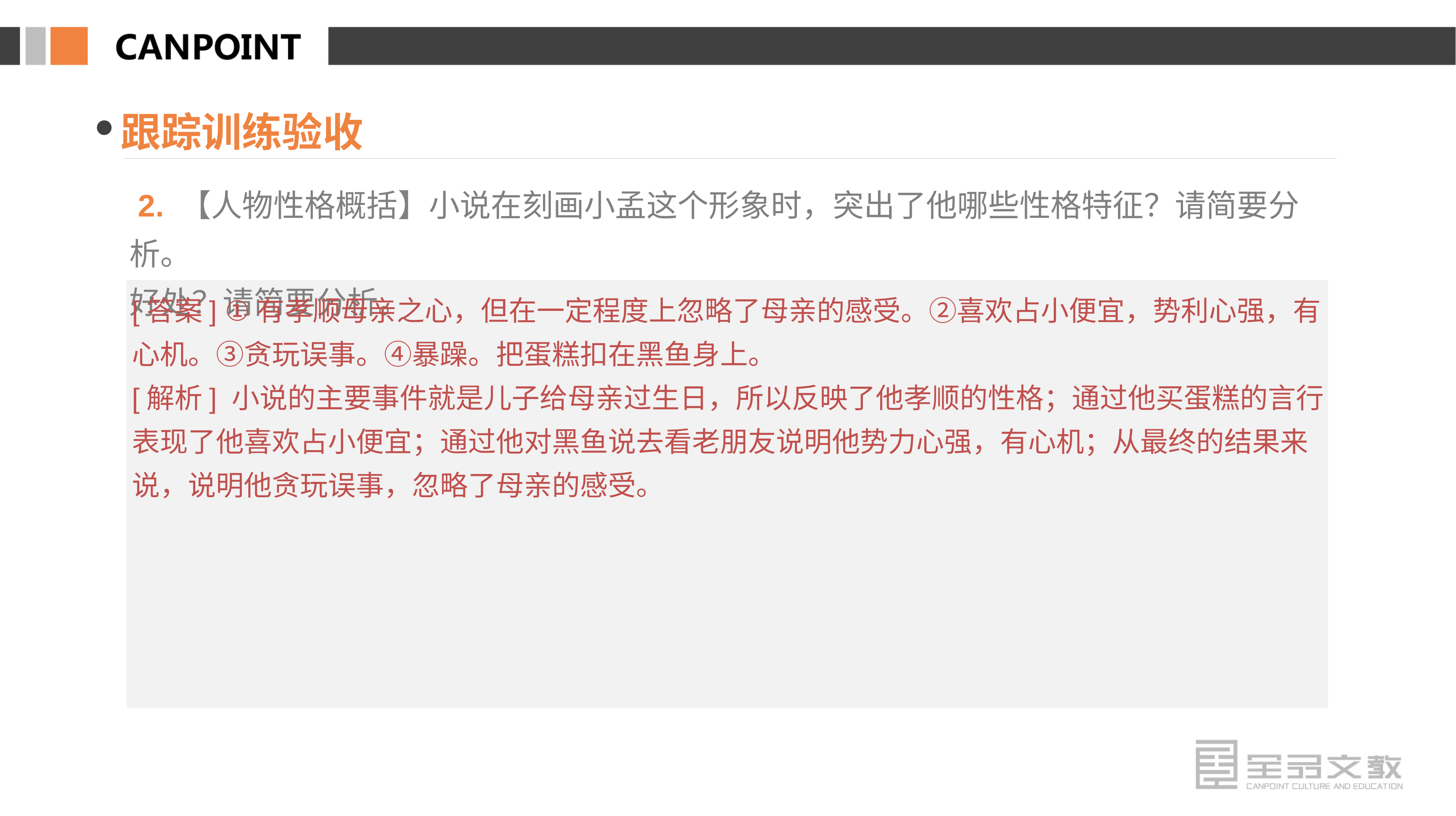

跟踪训练验收

 2. 【人物性格概括】小说在刻画小孟这个形象时，突出了他哪些性格特征？请简要分析。
好处？请简要分析。

[答案] ①有孝顺母亲之心，但在一定程度上忽略了母亲的感受。②喜欢占小便宜，势利心强，有心机。③贪玩误事。④暴躁。把蛋糕扣在黑鱼身上。
[解析] 小说的主要事件就是儿子给母亲过生日，所以反映了他孝顺的性格；通过他买蛋糕的言行表现了他喜欢占小便宜；通过他对黑鱼说去看老朋友说明他势力心强，有心机；从最终的结果来说，说明他贪玩误事，忽略了母亲的感受。